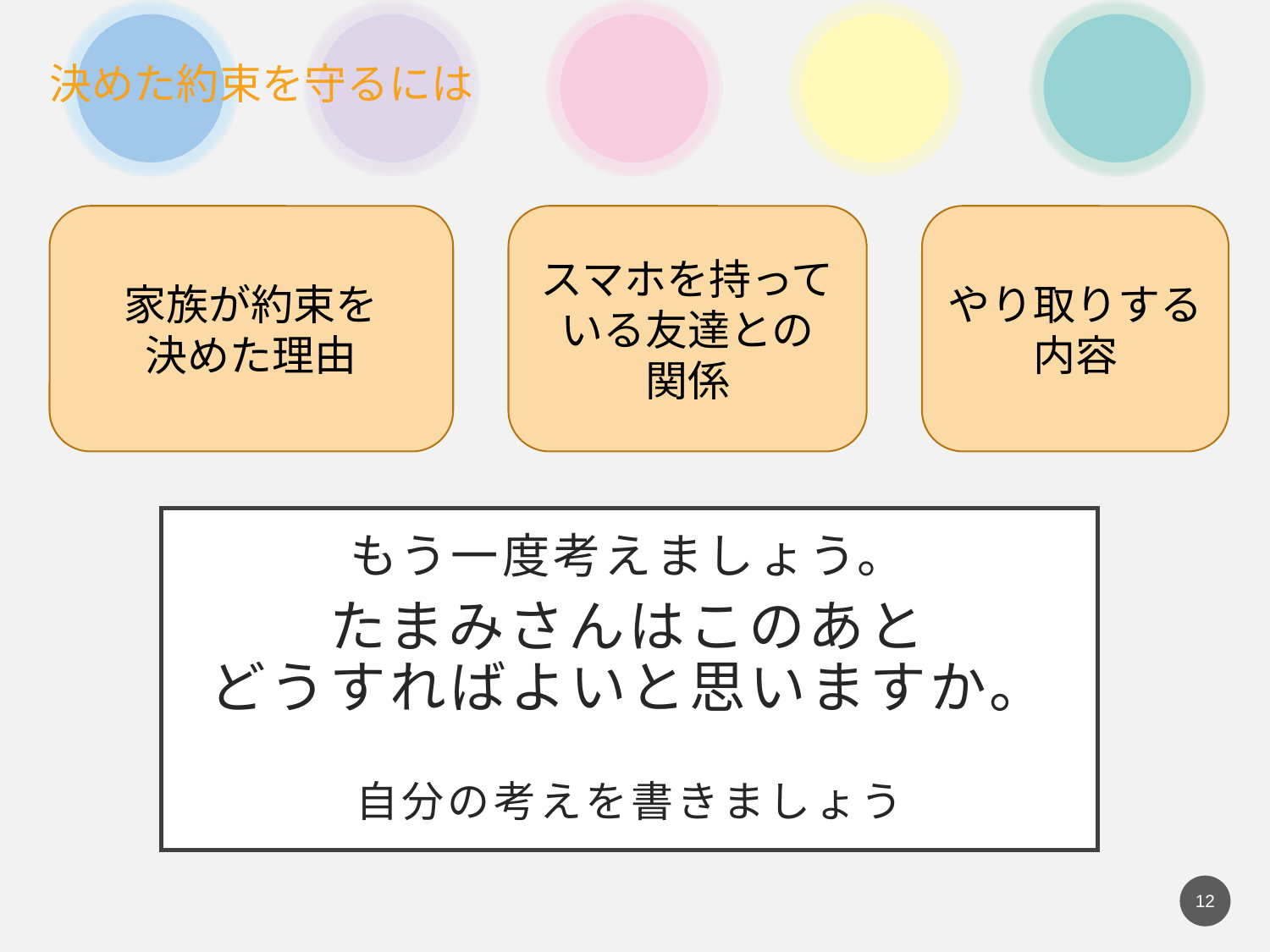

家族が約束を
決めた理由
スマホを持っている友達との
関係
やり取りする
内容
もう一度考えましょう。
たまみさんはこのあと
どうすればよいと思いますか。
自分の考えを書きましょう
12